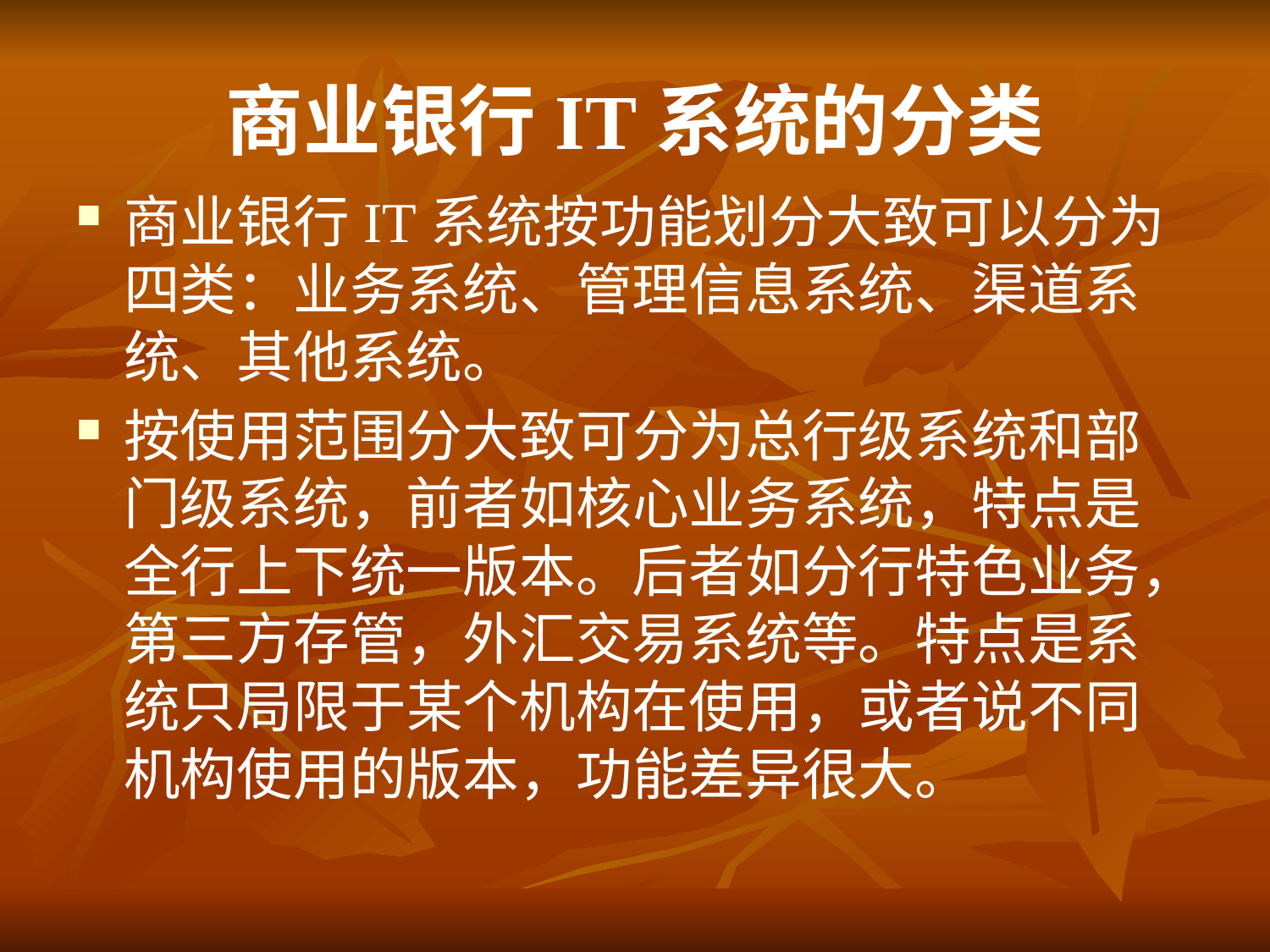

# 商业银行IT系统的分类
商业银行IT系统按功能划分大致可以分为四类：业务系统、管理信息系统、渠道系统、其他系统。
按使用范围分大致可分为总行级系统和部门级系统，前者如核心业务系统，特点是全行上下统一版本。后者如分行特色业务，第三方存管，外汇交易系统等。特点是系统只局限于某个机构在使用，或者说不同机构使用的版本，功能差异很大。